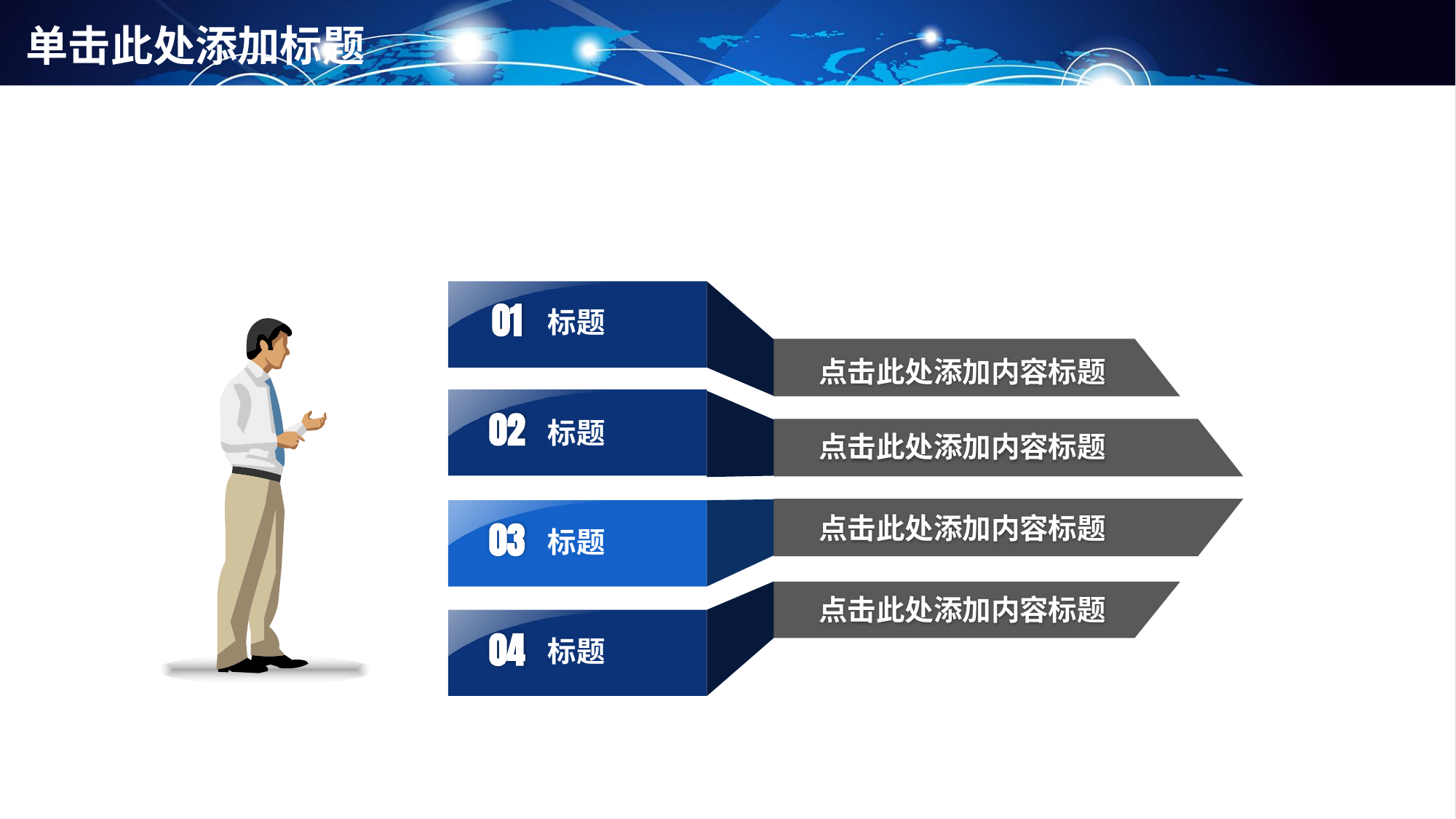

# 单击此处添加标题

01
标题

点击此处添加内容标题

02
标题
点击此处添加内容标题

点击此处添加内容标题
03
标题

点击此处添加内容标题
04
标题